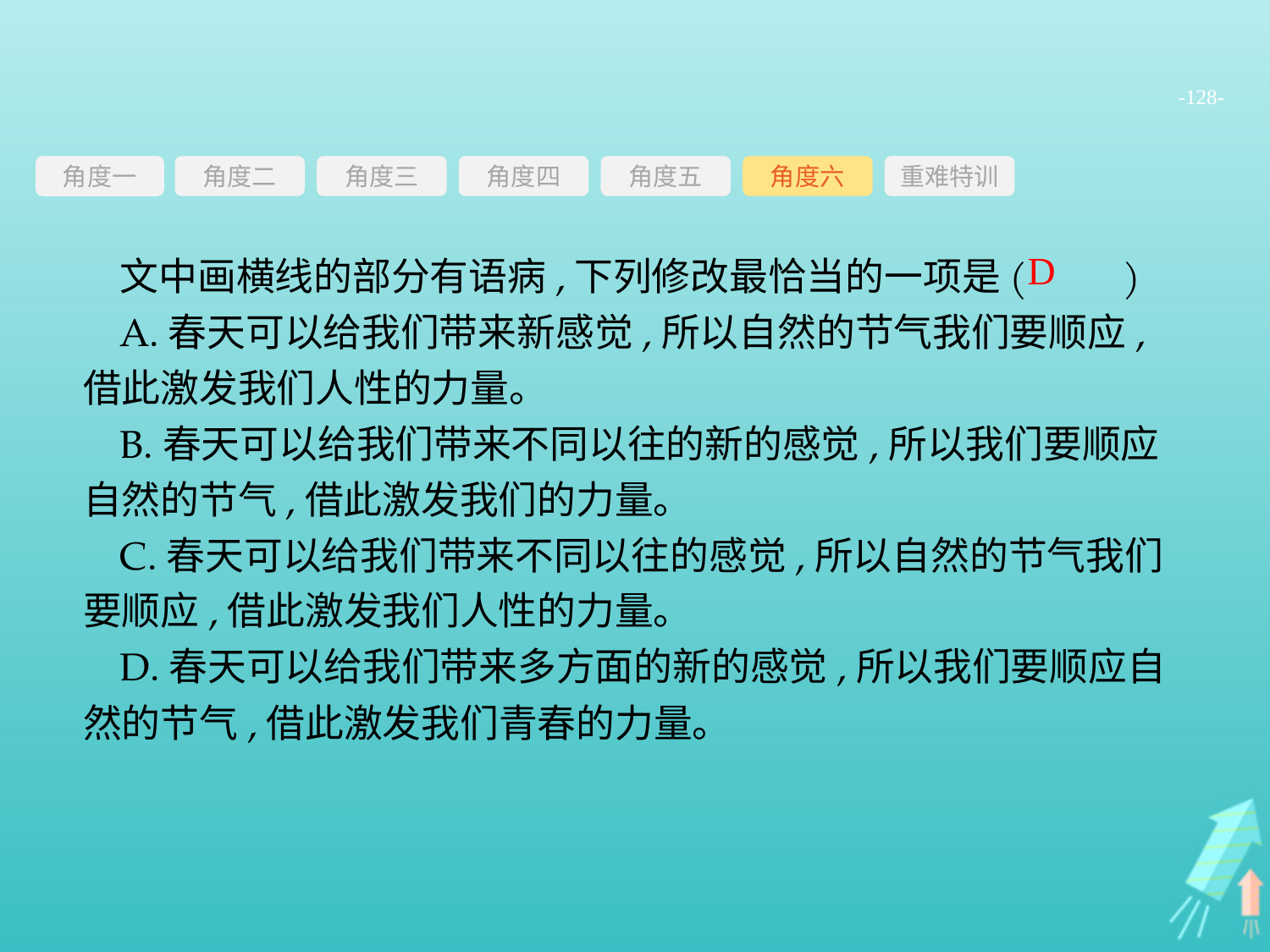

-128-
角度三
角度四
角度五
角度六
重难特训
角度二
角度一
文中画横线的部分有语病,下列修改最恰当的一项是(　　)
A.春天可以给我们带来新感觉,所以自然的节气我们要顺应,借此激发我们人性的力量。
B.春天可以给我们带来不同以往的新的感觉,所以我们要顺应自然的节气,借此激发我们的力量。
C.春天可以给我们带来不同以往的感觉,所以自然的节气我们要顺应,借此激发我们人性的力量。
D.春天可以给我们带来多方面的新的感觉,所以我们要顺应自然的节气,借此激发我们青春的力量。
D